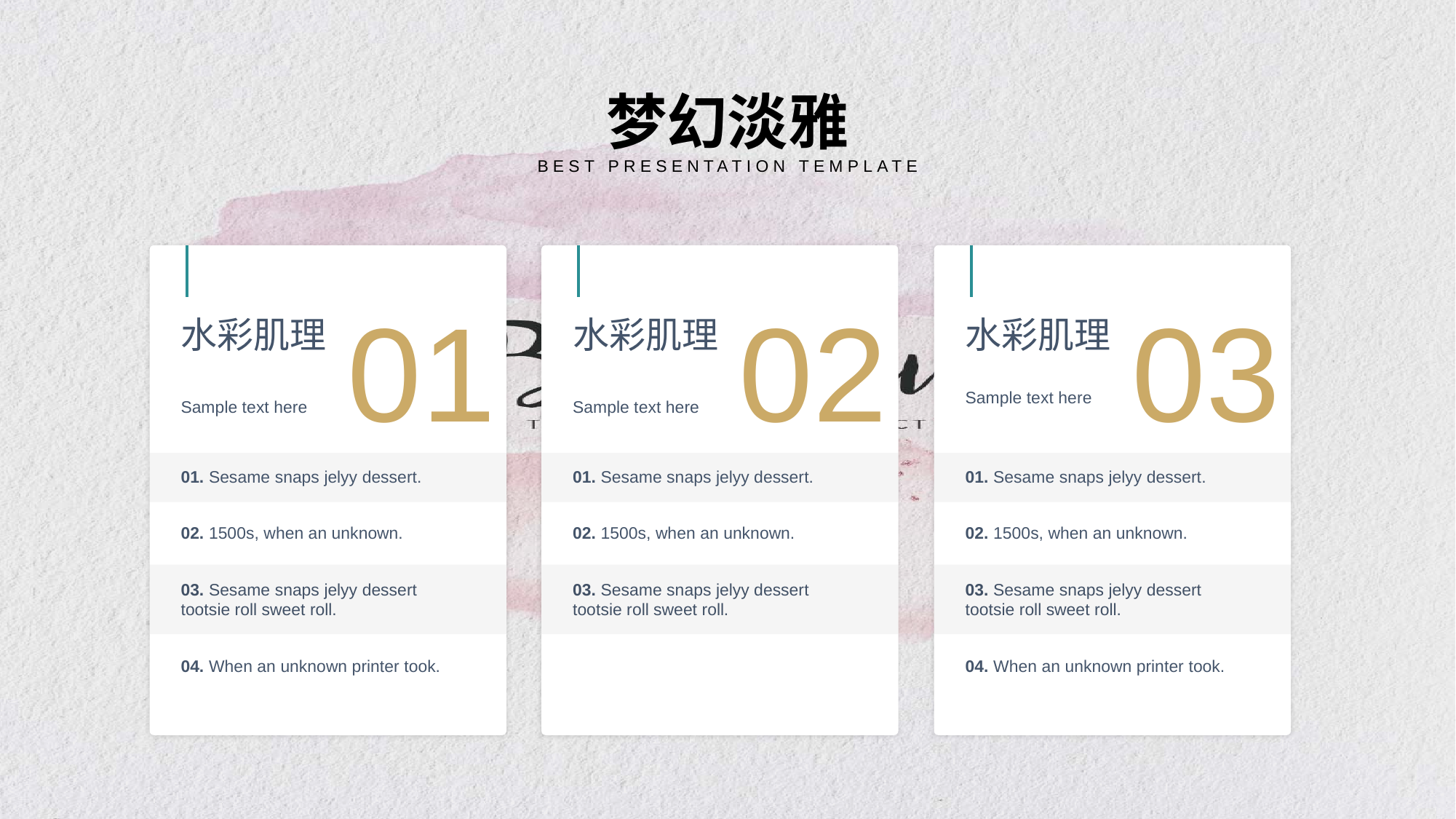

# 梦幻淡雅
BEST PRESENTATION TEMPLATE

01
水彩肌理
Sample text here

01. Sesame snaps jelyy dessert.
02. 1500s, when an unknown.
03. Sesame snaps jelyy dessert tootsie roll sweet roll.
04. When an unknown printer took.

02
水彩肌理
Sample text here

01. Sesame snaps jelyy dessert.
02. 1500s, when an unknown.
03. Sesame snaps jelyy dessert tootsie roll sweet roll.

03
水彩肌理
Sample text here

01. Sesame snaps jelyy dessert.
02. 1500s, when an unknown.
03. Sesame snaps jelyy dessert tootsie roll sweet roll.
04. When an unknown printer took.